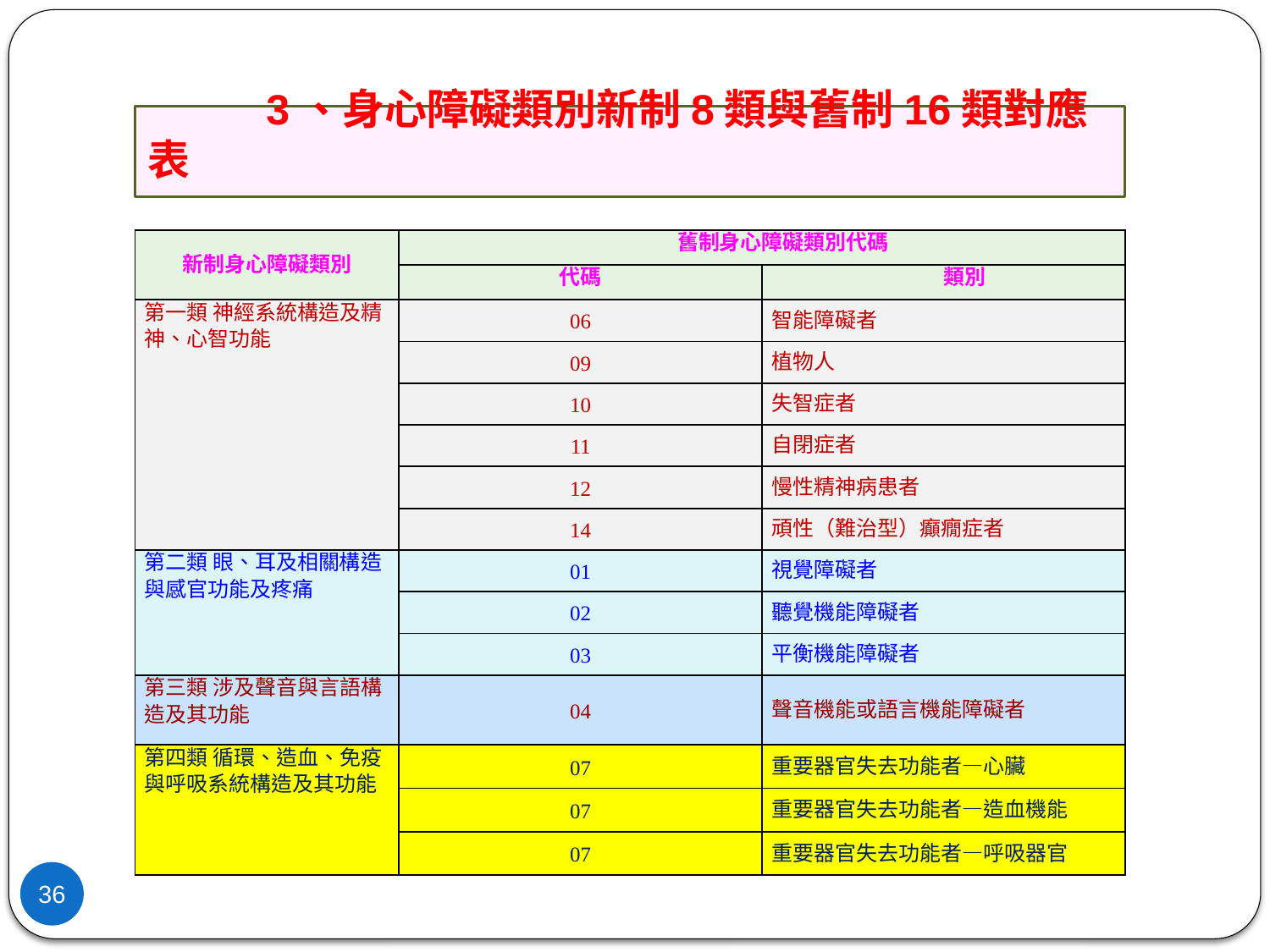

# 3、身心障礙類別新制8類與舊制16類對應表
| 新制身心障礙類別 | 舊制身心障礙類別代碼 |  |
| --- | --- | --- |
|  | 代碼 | 類別 |
| 第一類 神經系統構造及精神、心智功能 | 06 | 智能障礙者 |
|  | 09 | 植物人 |
|  | 10 | 失智症者 |
|  | 11 | 自閉症者 |
|  | 12 | 慢性精神病患者 |
|  | 14 | 頑性（難治型）癲癇症者 |
| 第二類 眼、耳及相關構造與感官功能及疼痛 | 01 | 視覺障礙者 |
|  | 02 | 聽覺機能障礙者 |
|  | 03 | 平衡機能障礙者 |
| 第三類 涉及聲音與言語構造及其功能 | 04 | 聲音機能或語言機能障礙者 |
| 第四類 循環、造血、免疫與呼吸系統構造及其功能 | 07 | 重要器官失去功能者—心臟 |
|  | 07 | 重要器官失去功能者—造血機能 |
|  | 07 | 重要器官失去功能者—呼吸器官 |
36